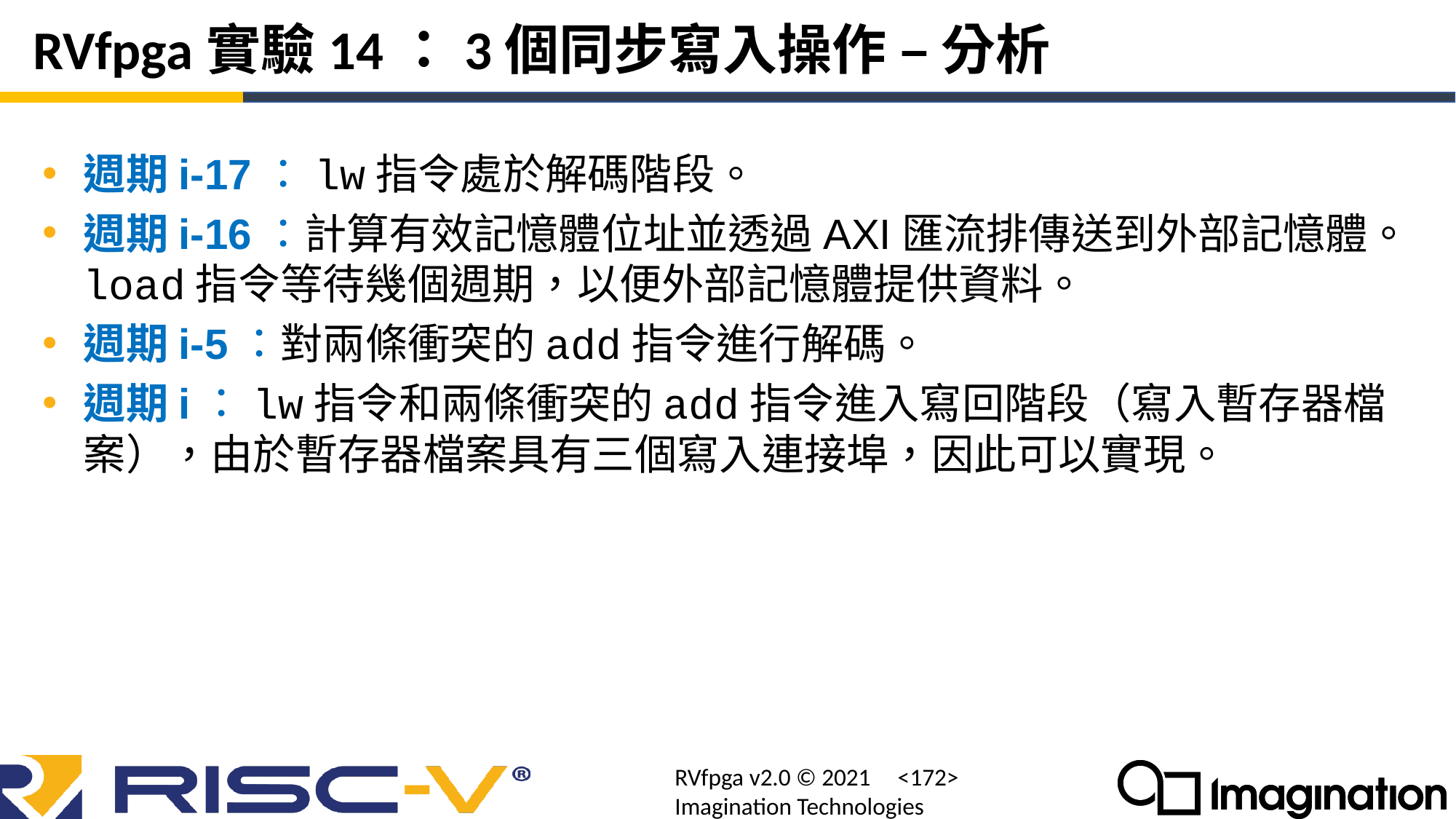

# RVfpga實驗14：3個同步寫入操作 – 分析
週期i-17：lw指令處於解碼階段。
週期i-16：計算有效記憶體位址並透過AXI匯流排傳送到外部記憶體。load指令等待幾個週期，以便外部記憶體提供資料。
週期i-5：對兩條衝突的add指令進行解碼。
週期i：lw指令和兩條衝突的add指令進入寫回階段（寫入暫存器檔案），由於暫存器檔案具有三個寫入連接埠，因此可以實現。